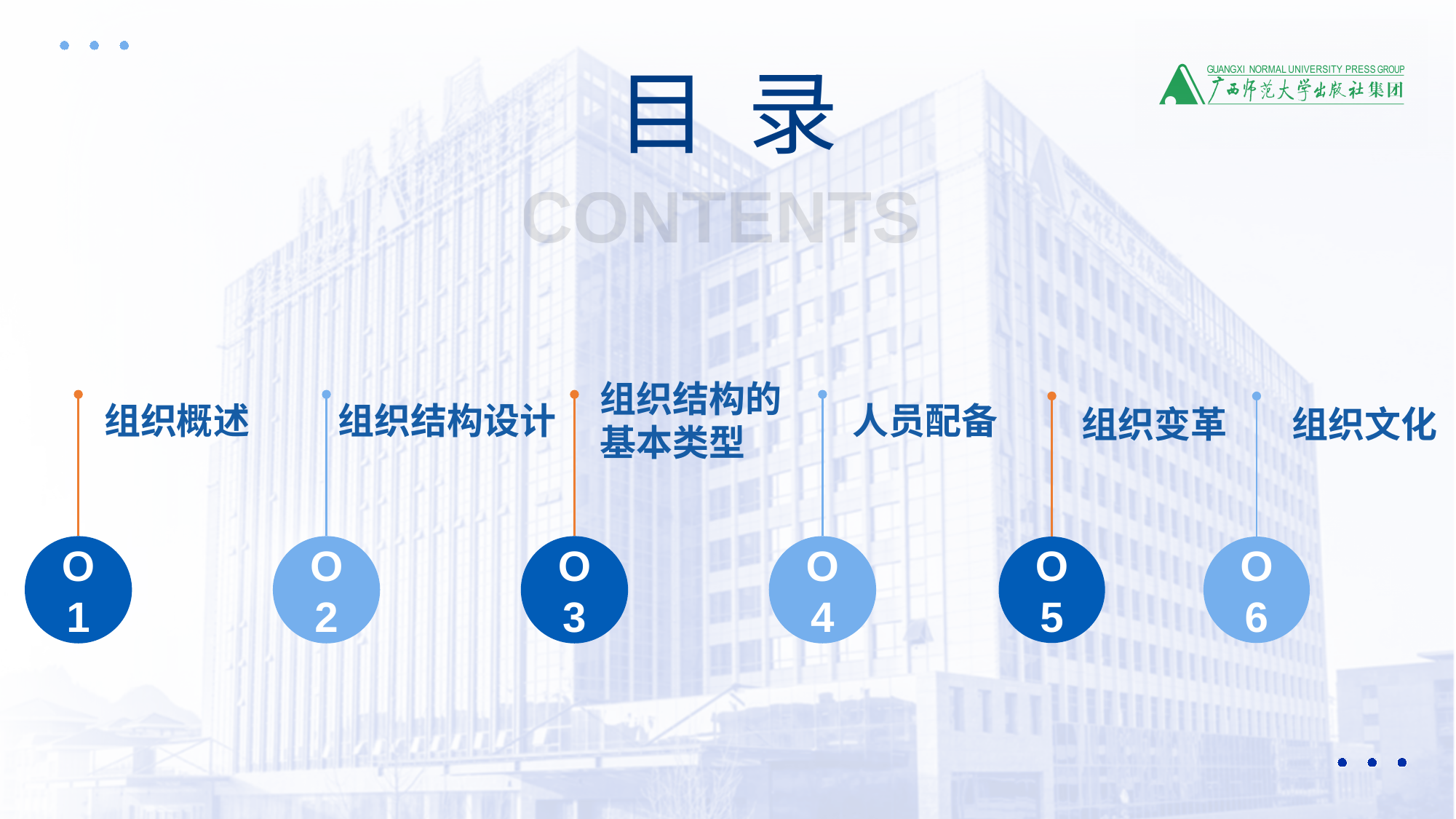

目  录
CONTENTS
组织结构的基本类型
人员配备

组织结构设计
组织概述
组织变革
组织文化
O1
O2
O3
O4
O5
O6